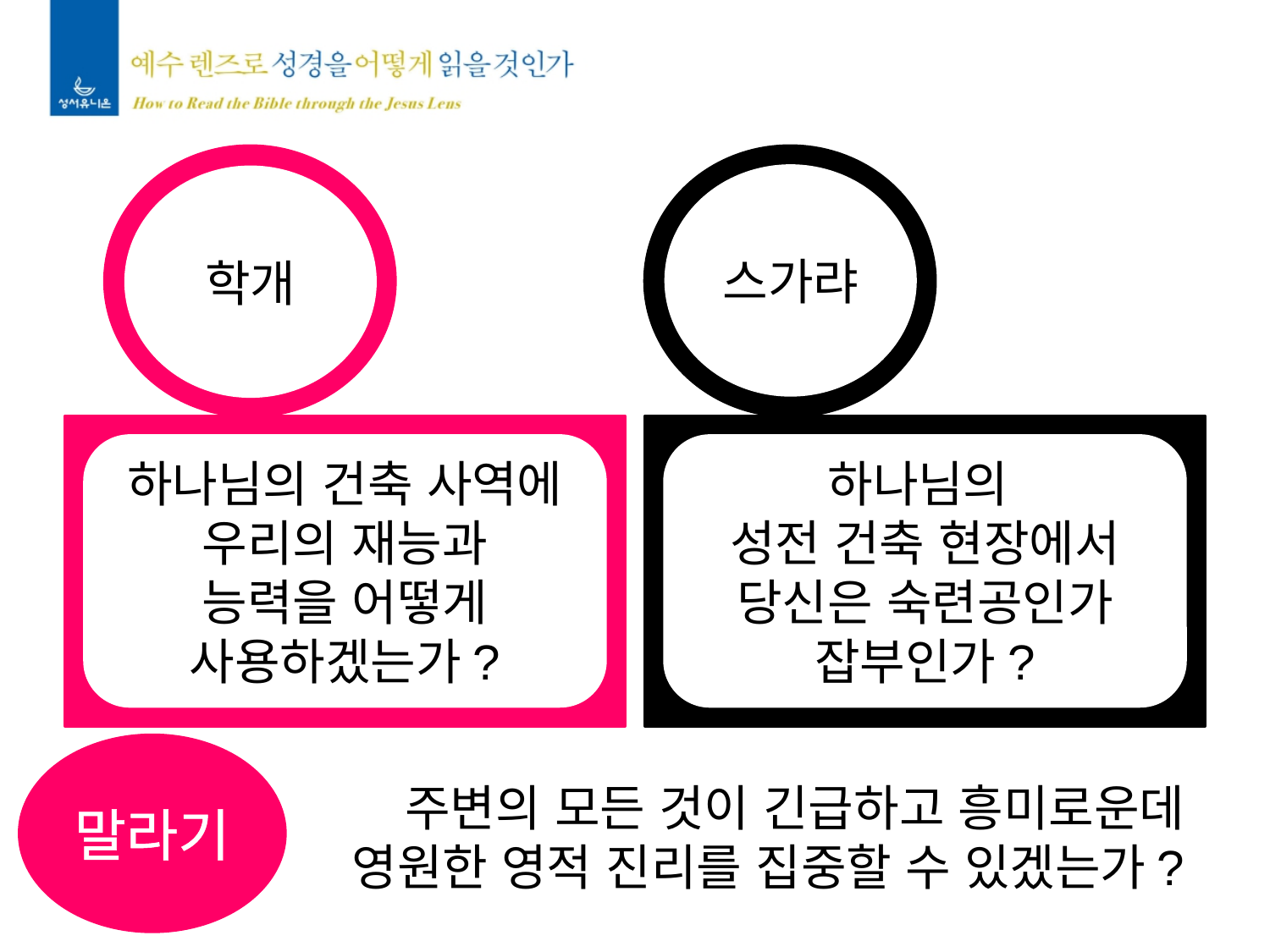

스가랴
학개

하나님의 건축 사역에
우리의 재능과
능력을 어떻게
사용하겠는가?
하나님의
성전 건축 현장에서
당신은 숙련공인가
잡부인가?
말라기
주변의 모든 것이 긴급하고 흥미로운데
영원한 영적 진리를 집중할 수 있겠는가?